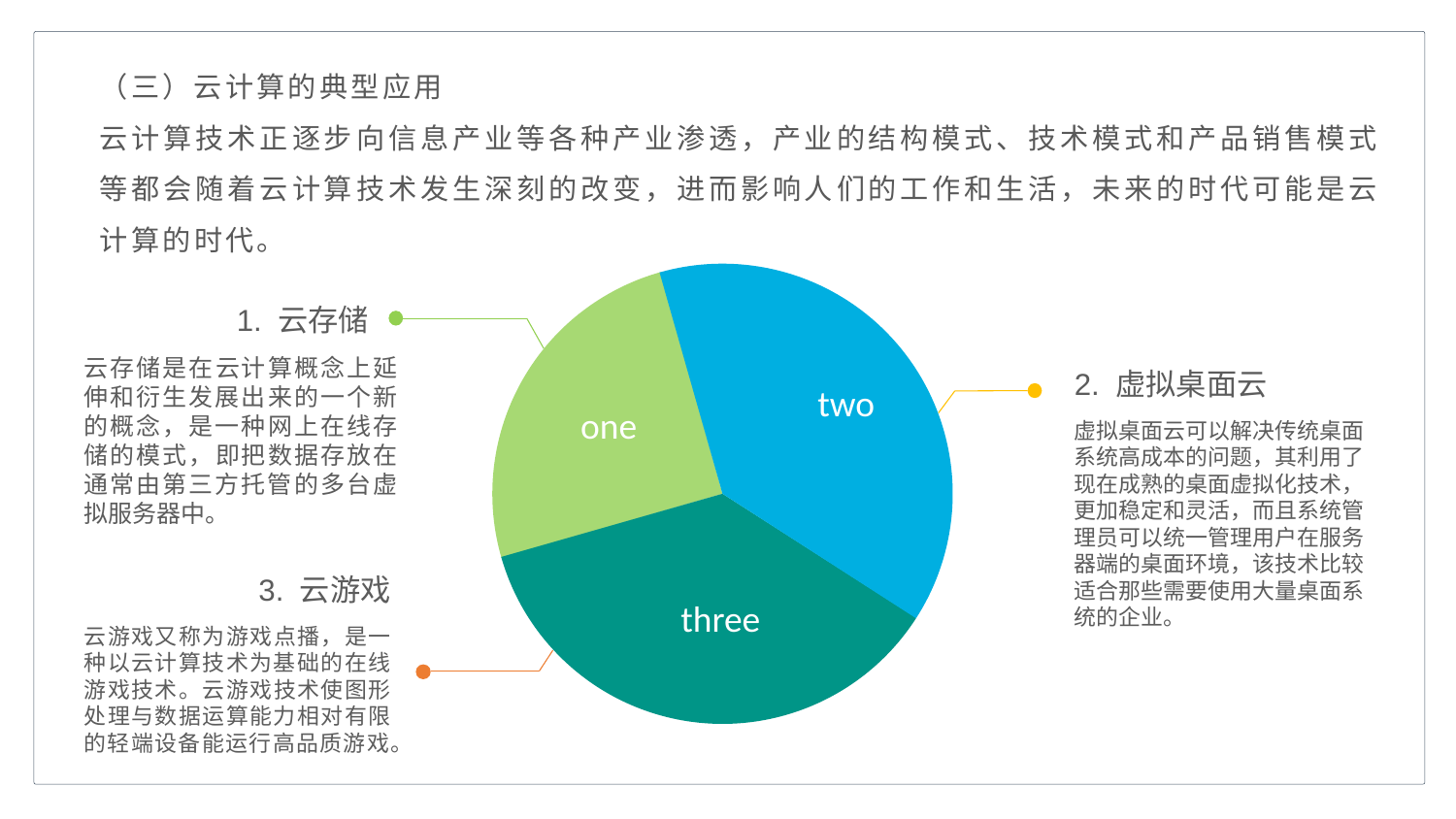

（三）云计算的典型应用
云计算技术正逐步向信息产业等各种产业渗透，产业的结构模式、技术模式和产品销售模式等都会随着云计算技术发生深刻的改变，进而影响人们的工作和生活，未来的时代可能是云计算的时代。

1. 云存储

2. 虚拟桌面云
云存储是在云计算概念上延伸和衍生发展出来的一个新的概念，是一种网上在线存储的模式，即把数据存放在通常由第三方托管的多台虚拟服务器中。
two

one
虚拟桌面云可以解决传统桌面系统高成本的问题，其利用了现在成熟的桌面虚拟化技术，更加稳定和灵活，而且系统管理员可以统一管理用户在服务器端的桌面环境，该技术比较适合那些需要使用大量桌面系统的企业。
3. 云游戏
three
云游戏又称为游戏点播，是一种以云计算技术为基础的在线游戏技术。云游戏技术使图形处理与数据运算能力相对有限的轻端设备能运行高品质游戏。